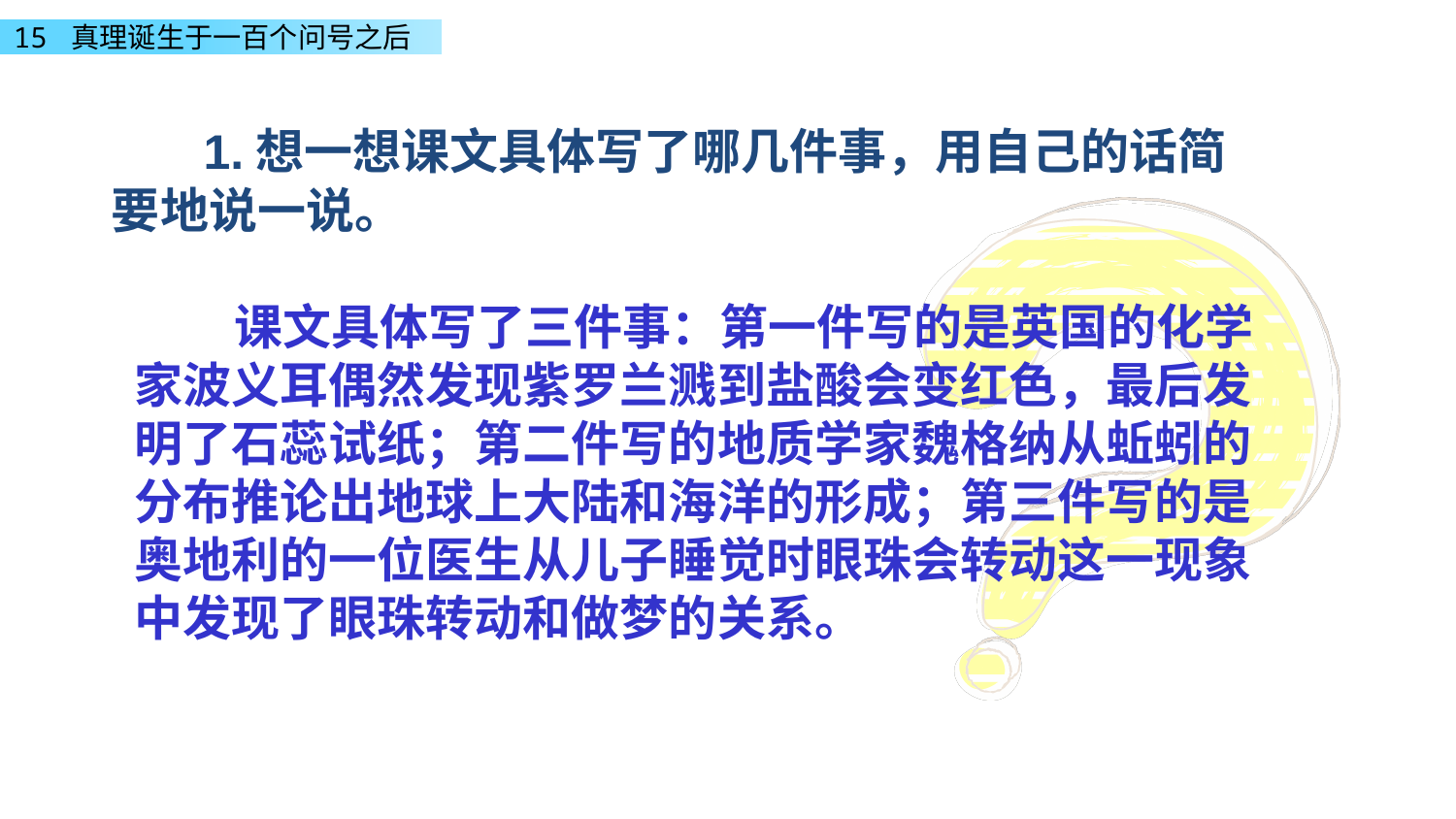

1.想一想课文具体写了哪几件事，用自己的话简要地说一说。
课文具体写了三件事：第一件写的是英国的化学家波义耳偶然发现紫罗兰溅到盐酸会变红色，最后发明了石蕊试纸；第二件写的地质学家魏格纳从蚯蚓的分布推论出地球上大陆和海洋的形成；第三件写的是奥地利的一位医生从儿子睡觉时眼珠会转动这一现象中发现了眼珠转动和做梦的关系。